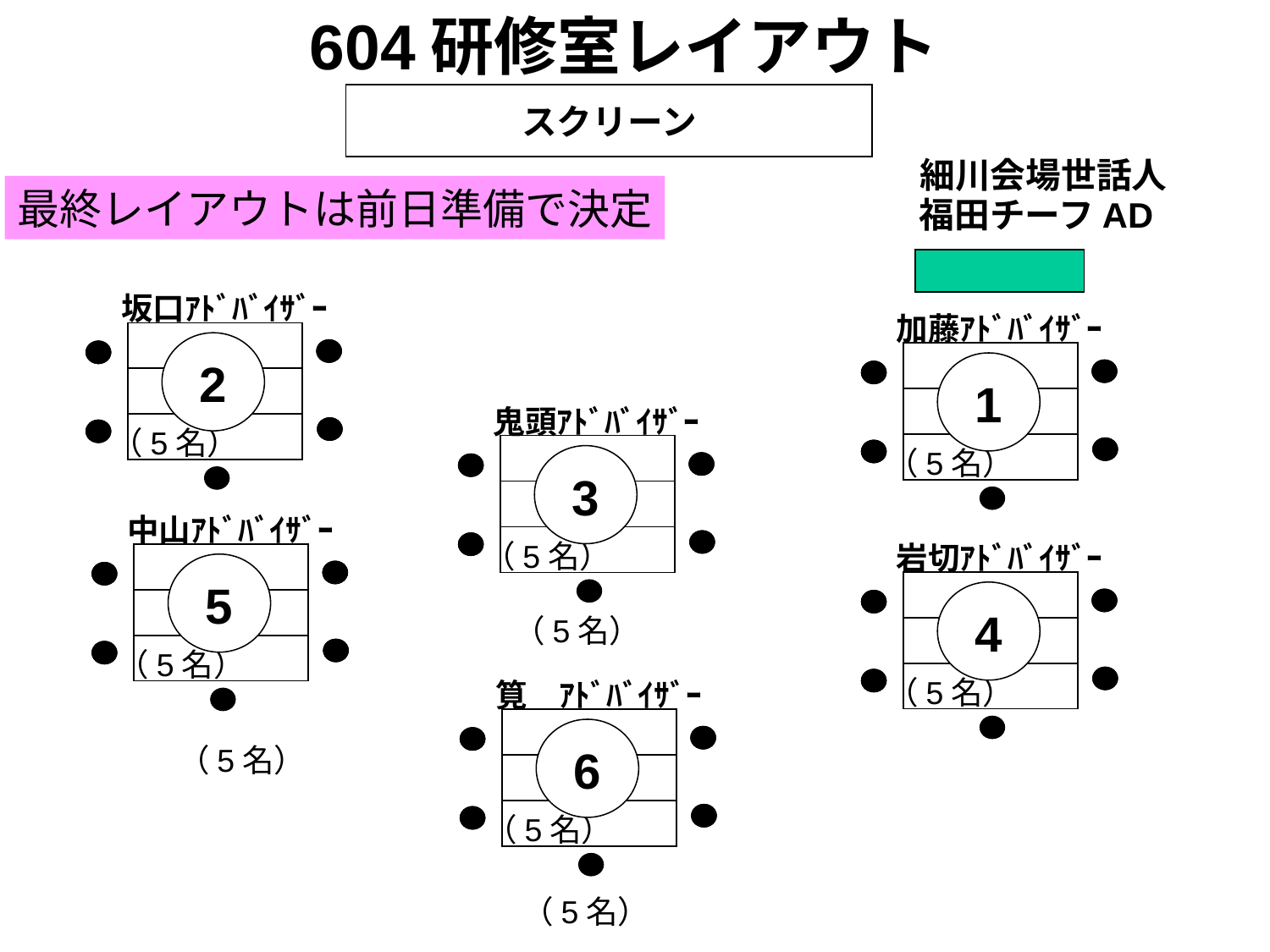

604研修室レイアウト
スクリーン
細川会場世話人
最終レイアウトは前日準備で決定
福田チーフAD

坂口ｱﾄﾞﾊﾞｲｻﾞｰ

2

（5名）

加藤ｱﾄﾞﾊﾞｲｻﾞｰ

1

（5名）

鬼頭ｱﾄﾞﾊﾞｲｻﾞｰ

3

（5名）

中山ｱﾄﾞﾊﾞｲｻﾞｰ

5

（5名）

岩切ｱﾄﾞﾊﾞｲｻﾞｰ

4

（5名）

（5名）
筧　ｱﾄﾞﾊﾞｲｻﾞｰ

6

（5名）

（5名）
（5名）